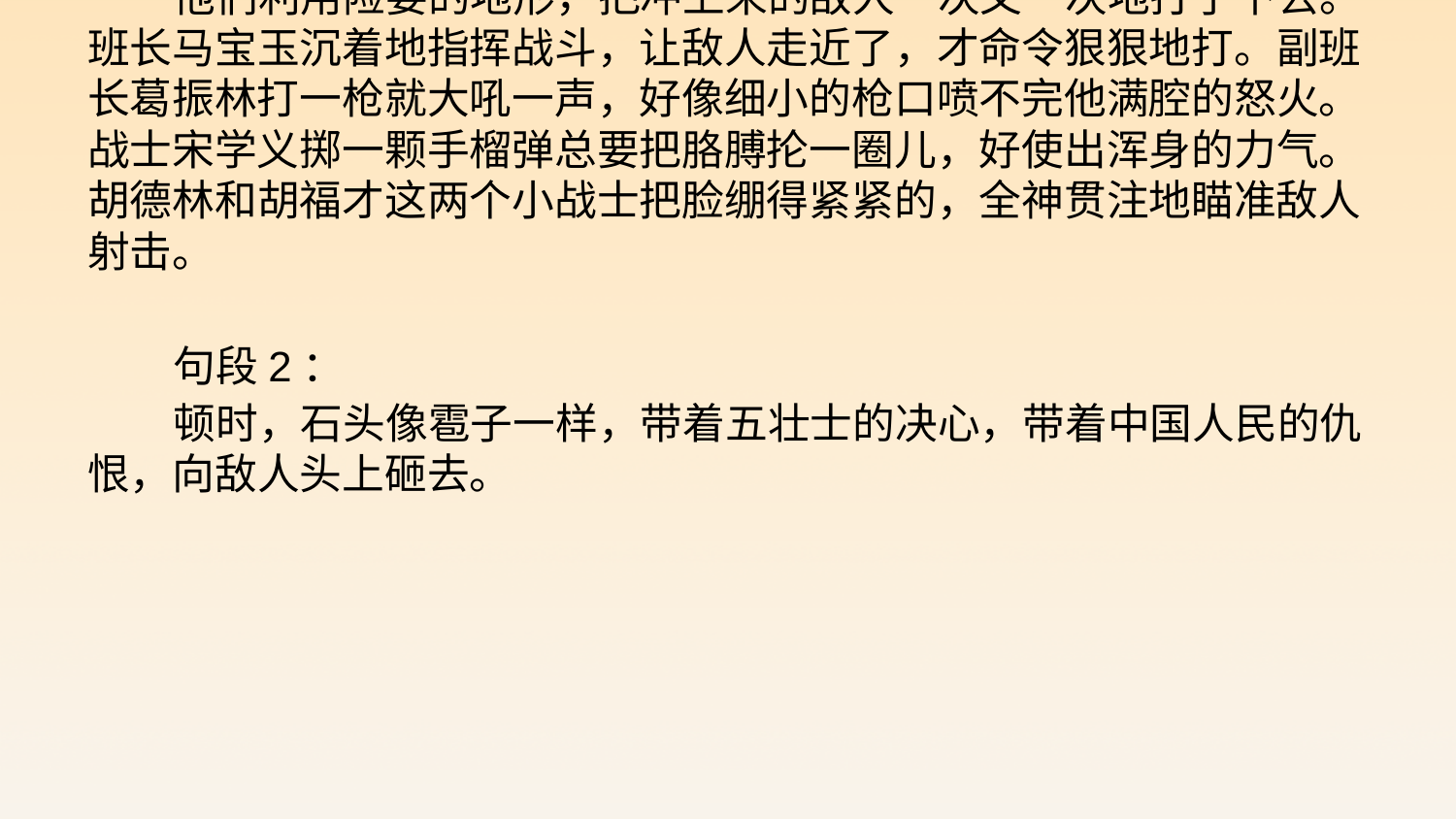

句段1
        他们利用险要的地形，把冲上来的敌人一次又一次地打了下去。班长马宝玉沉着地指挥战斗，让敌人走近了，才命令狠狠地打。副班长葛振林打一枪就大吼一声，好像细小的枪口喷不完他满腔的怒火。战士宋学义掷一颗手榴弹总要把胳膊抡一圈儿，好使出浑身的力气。胡德林和胡福才这两个小战士把脸绷得紧紧的，全神贯注地瞄准敌人射击。

        句段2：
        顿时，石头像雹子一样，带着五壮士的决心，带着中国人民的仇恨，向敌人头上砸去。